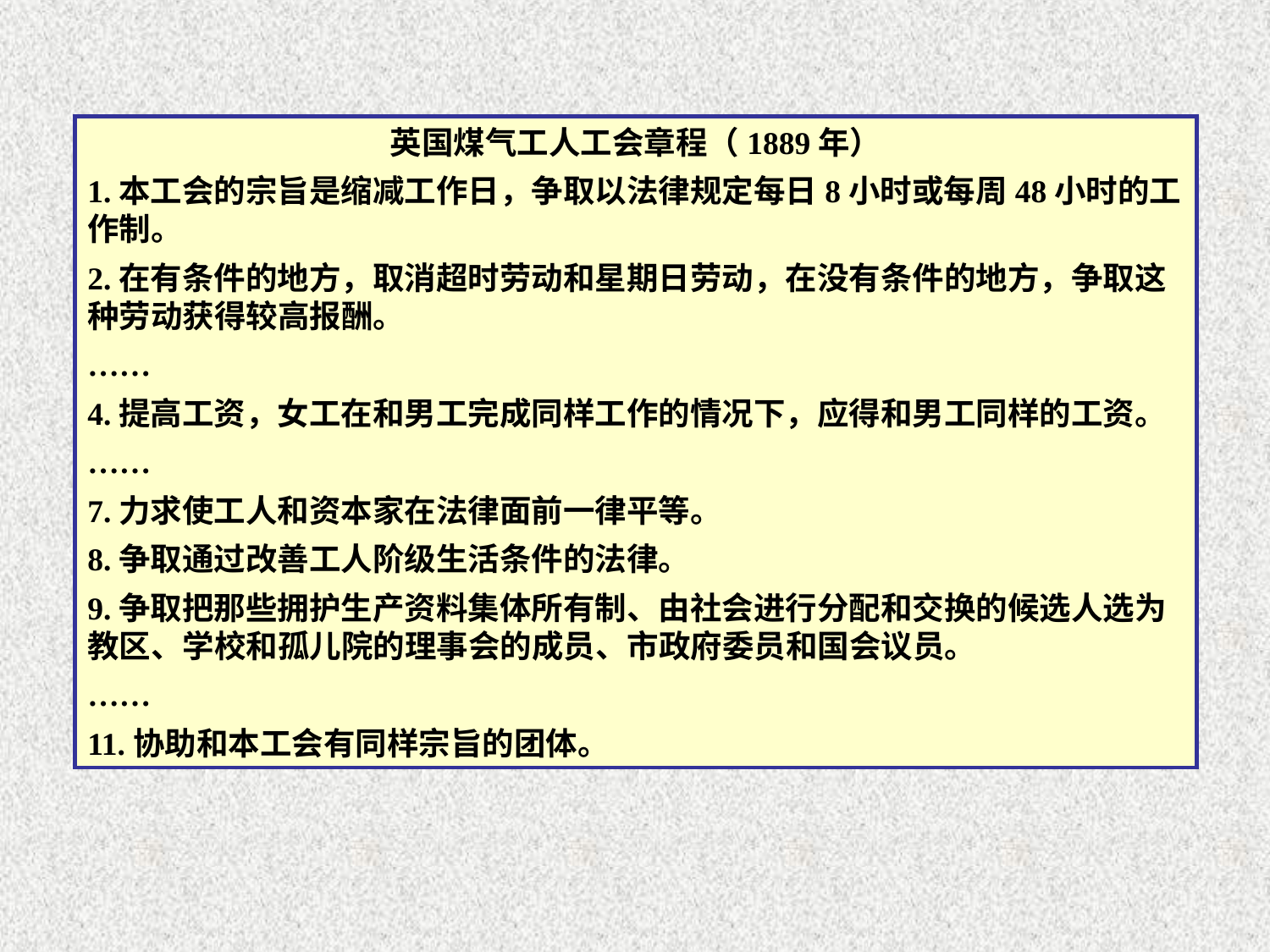

英国煤气工人工会章程（1889年）
1.本工会的宗旨是缩减工作日，争取以法律规定每日8小时或每周48小时的工作制。
2.在有条件的地方，取消超时劳动和星期日劳动，在没有条件的地方，争取这种劳动获得较高报酬。
……
4.提高工资，女工在和男工完成同样工作的情况下，应得和男工同样的工资。
……
7.力求使工人和资本家在法律面前一律平等。
8.争取通过改善工人阶级生活条件的法律。
9.争取把那些拥护生产资料集体所有制、由社会进行分配和交换的候选人选为教区、学校和孤儿院的理事会的成员、市政府委员和国会议员。
……
11.协助和本工会有同样宗旨的团体。